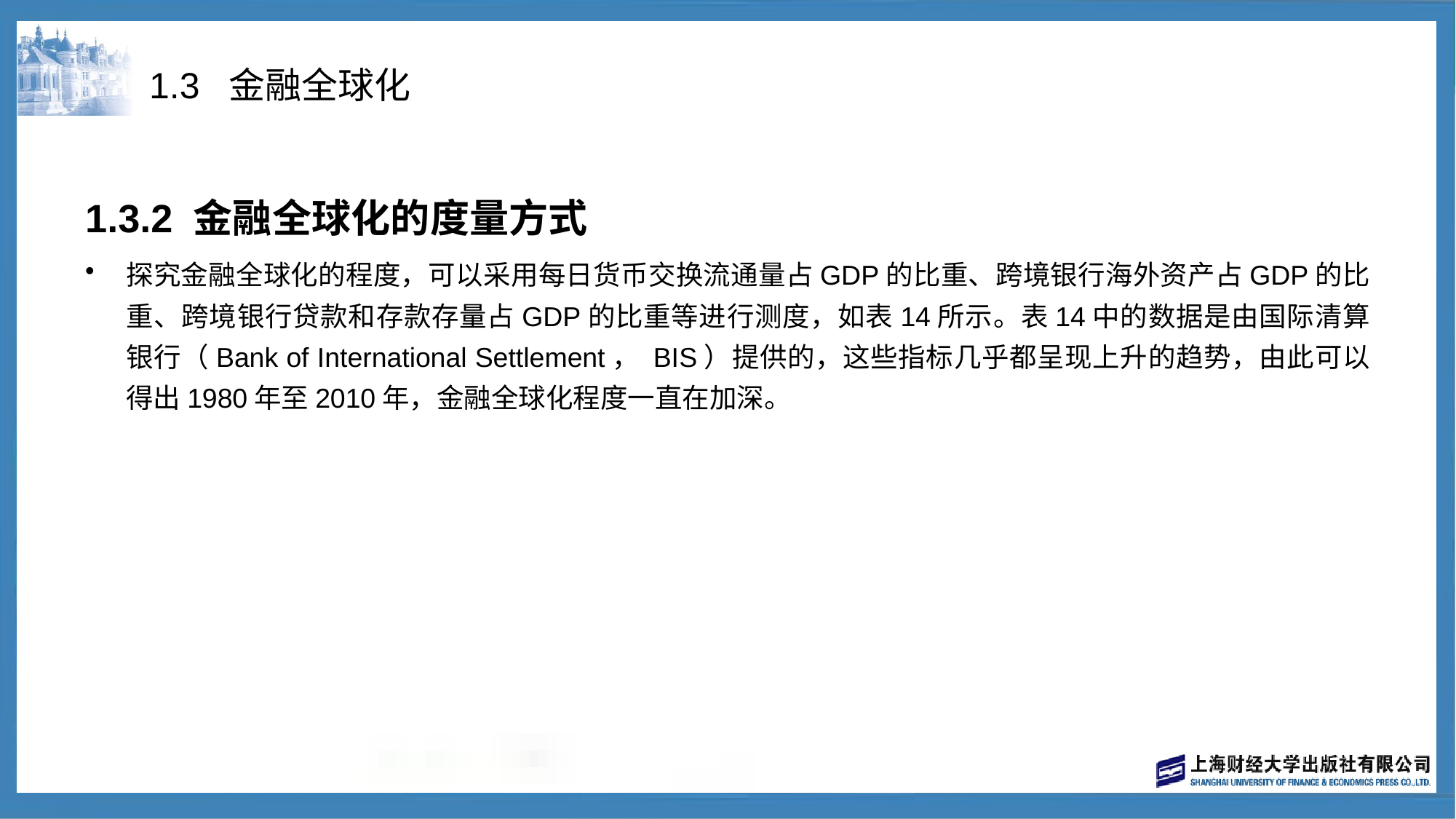

# 1.3  金融全球化
1.3.2 金融全球化的度量方式
探究金融全球化的程度，可以采用每日货币交换流通量占GDP的比重、跨境银行海外资产占GDP的比重、跨境银行贷款和存款存量占GDP的比重等进行测度，如表14所示。表14中的数据是由国际清算银行（Bank of International Settlement， BIS）提供的，这些指标几乎都呈现上升的趋势，由此可以得出1980年至2010年，金融全球化程度一直在加深。